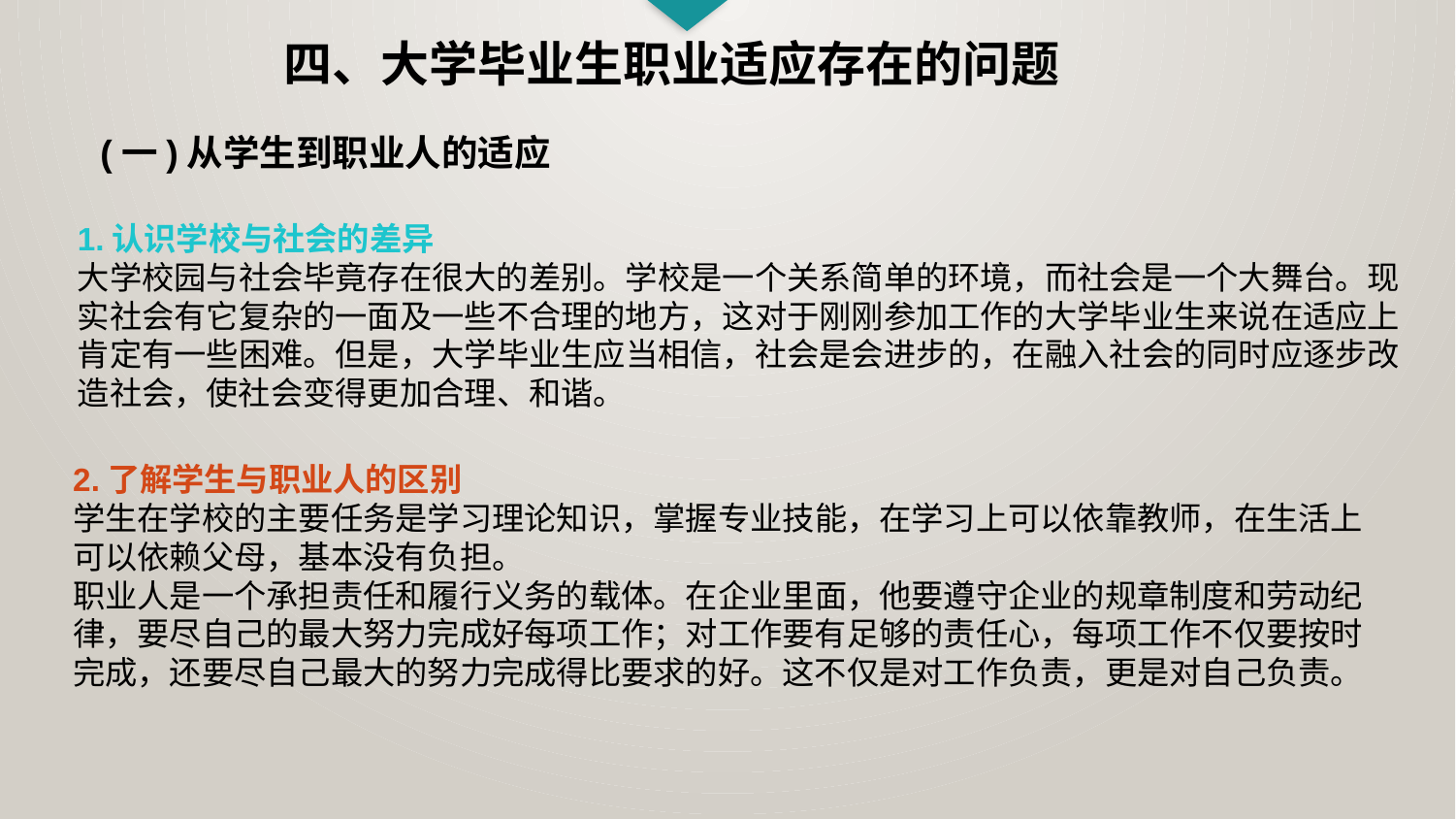

四、大学毕业生职业适应存在的问题
(一)从学生到职业人的适应
1.认识学校与社会的差异
大学校园与社会毕竟存在很大的差别。学校是一个关系简单的环境，而社会是一个大舞台。现实社会有它复杂的一面及一些不合理的地方，这对于刚刚参加工作的大学毕业生来说在适应上肯定有一些困难。但是，大学毕业生应当相信，社会是会进步的，在融入社会的同时应逐步改造社会，使社会变得更加合理、和谐。
2.了解学生与职业人的区别
学生在学校的主要任务是学习理论知识，掌握专业技能，在学习上可以依靠教师，在生活上可以依赖父母，基本没有负担。
职业人是一个承担责任和履行义务的载体。在企业里面，他要遵守企业的规章制度和劳动纪律，要尽自己的最大努力完成好每项工作；对工作要有足够的责任心，每项工作不仅要按时完成，还要尽自己最大的努力完成得比要求的好。这不仅是对工作负责，更是对自己负责。
37